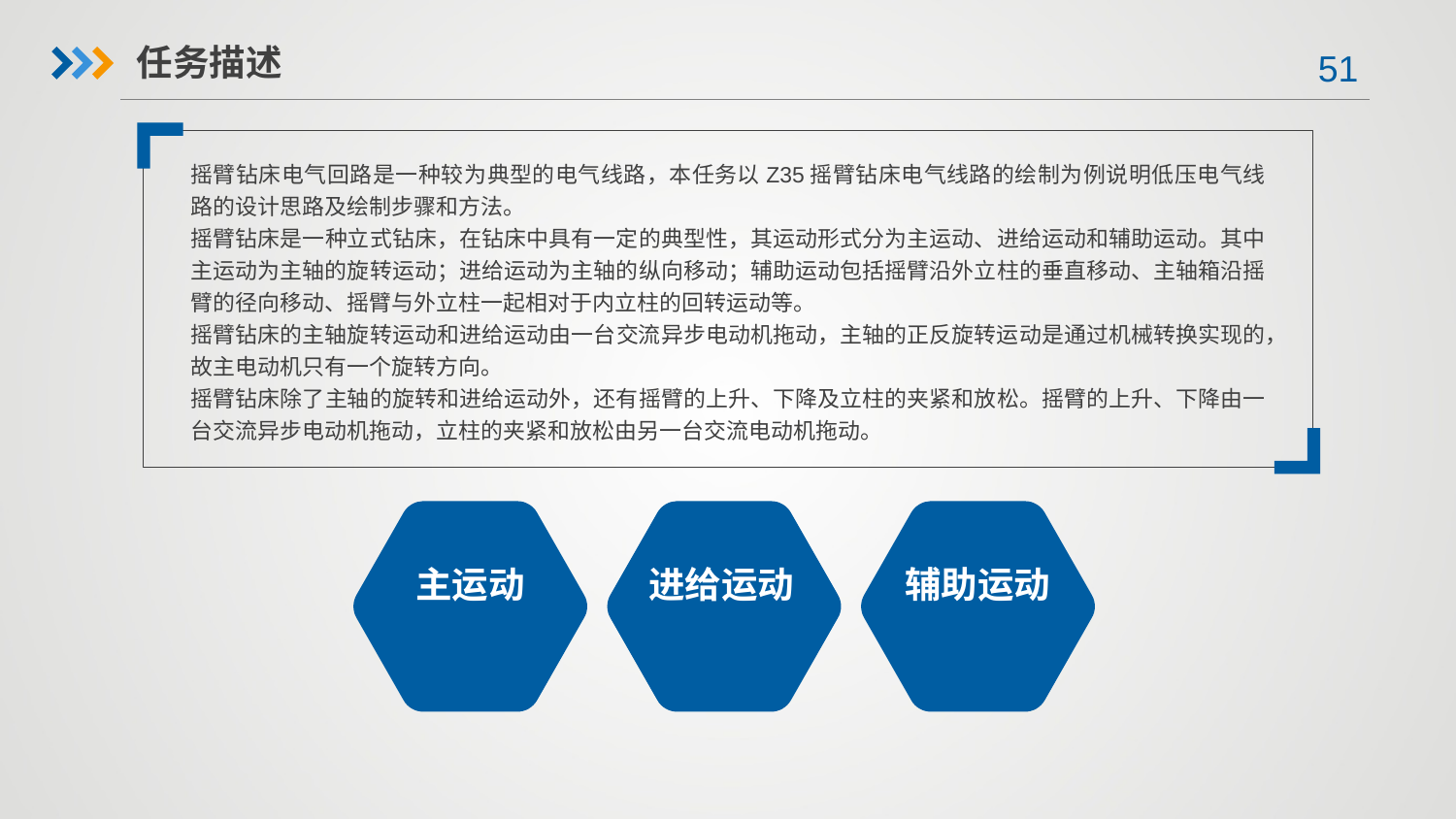

任务描述

摇臂钻床电气回路是一种较为典型的电气线路，本任务以Z35摇臂钻床电气线路的绘制为例说明低压电气线路的设计思路及绘制步骤和方法。
摇臂钻床是一种立式钻床，在钻床中具有一定的典型性，其运动形式分为主运动、进给运动和辅助运动。其中主运动为主轴的旋转运动；进给运动为主轴的纵向移动；辅助运动包括摇臂沿外立柱的垂直移动、主轴箱沿摇臂的径向移动、摇臂与外立柱一起相对于内立柱的回转运动等。
摇臂钻床的主轴旋转运动和进给运动由一台交流异步电动机拖动，主轴的正反旋转运动是通过机械转换实现的，故主电动机只有一个旋转方向。
摇臂钻床除了主轴的旋转和进给运动外，还有摇臂的上升、下降及立柱的夹紧和放松。摇臂的上升、下降由一台交流异步电动机拖动，立柱的夹紧和放松由另一台交流电动机拖动。

主运动
进给运动
辅助运动